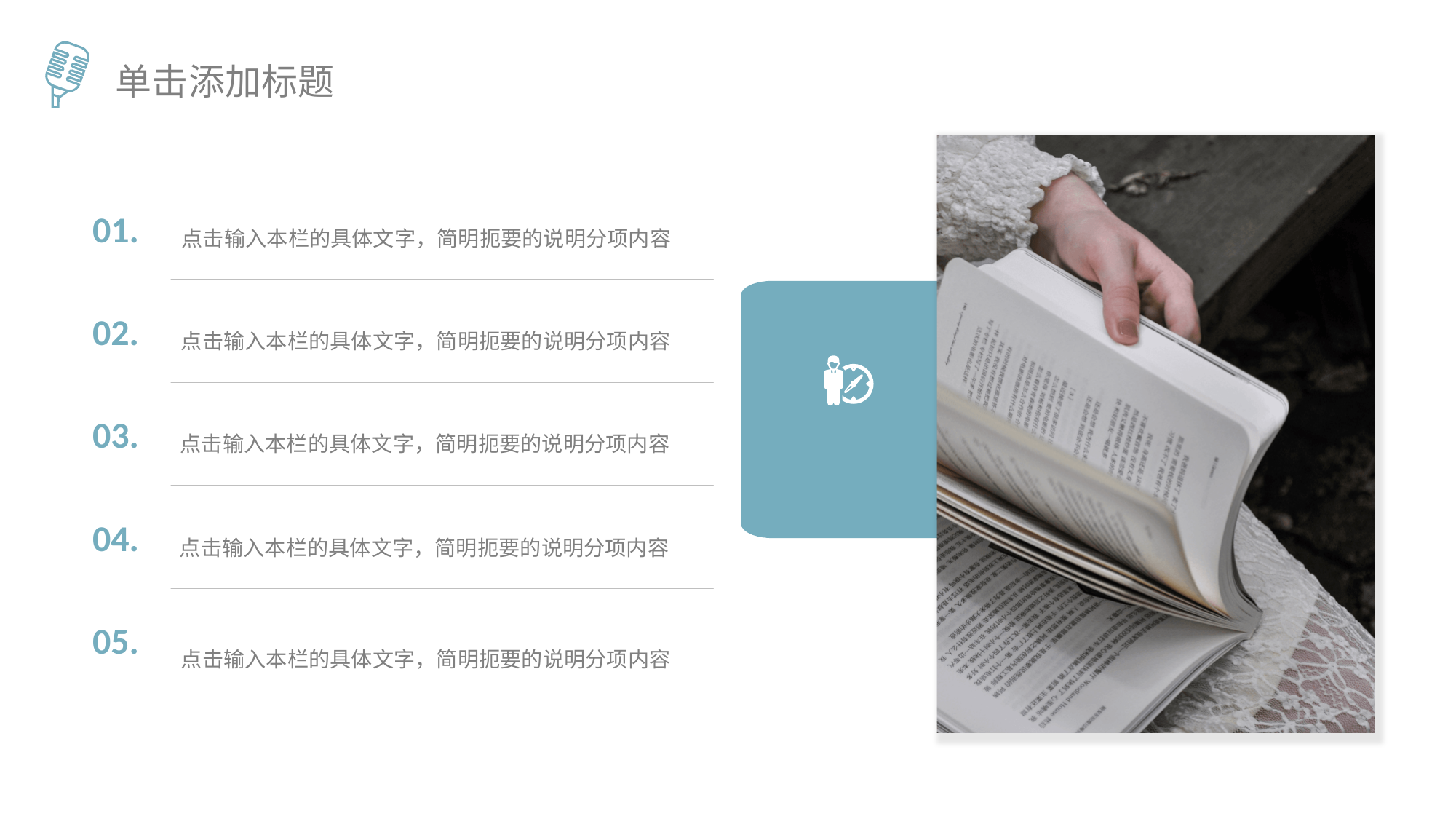

单击添加标题

点击输入本栏的具体文字，简明扼要的说明分项内容
01.
点击输入本栏的具体文字，简明扼要的说明分项内容

02.

点击输入本栏的具体文字，简明扼要的说明分项内容
03.
点击输入本栏的具体文字，简明扼要的说明分项内容
04.
点击输入本栏的具体文字，简明扼要的说明分项内容
05.